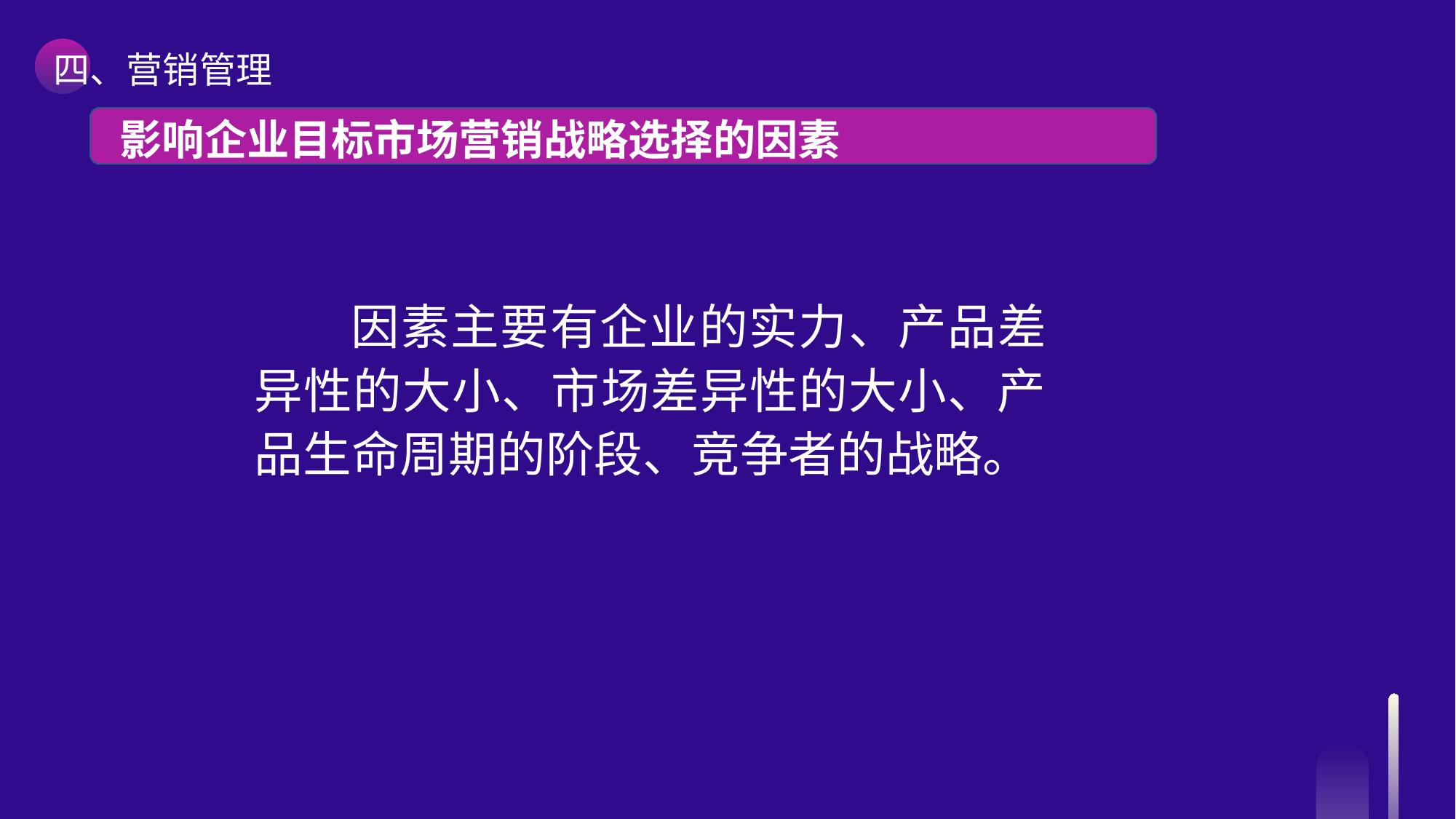

四、营销管理

影响企业目标市场营销战略选择的因素
因素主要有企业的实力、产品差异性的大小、市场差异性的大小、产品生命周期的阶段、竞争者的战略。